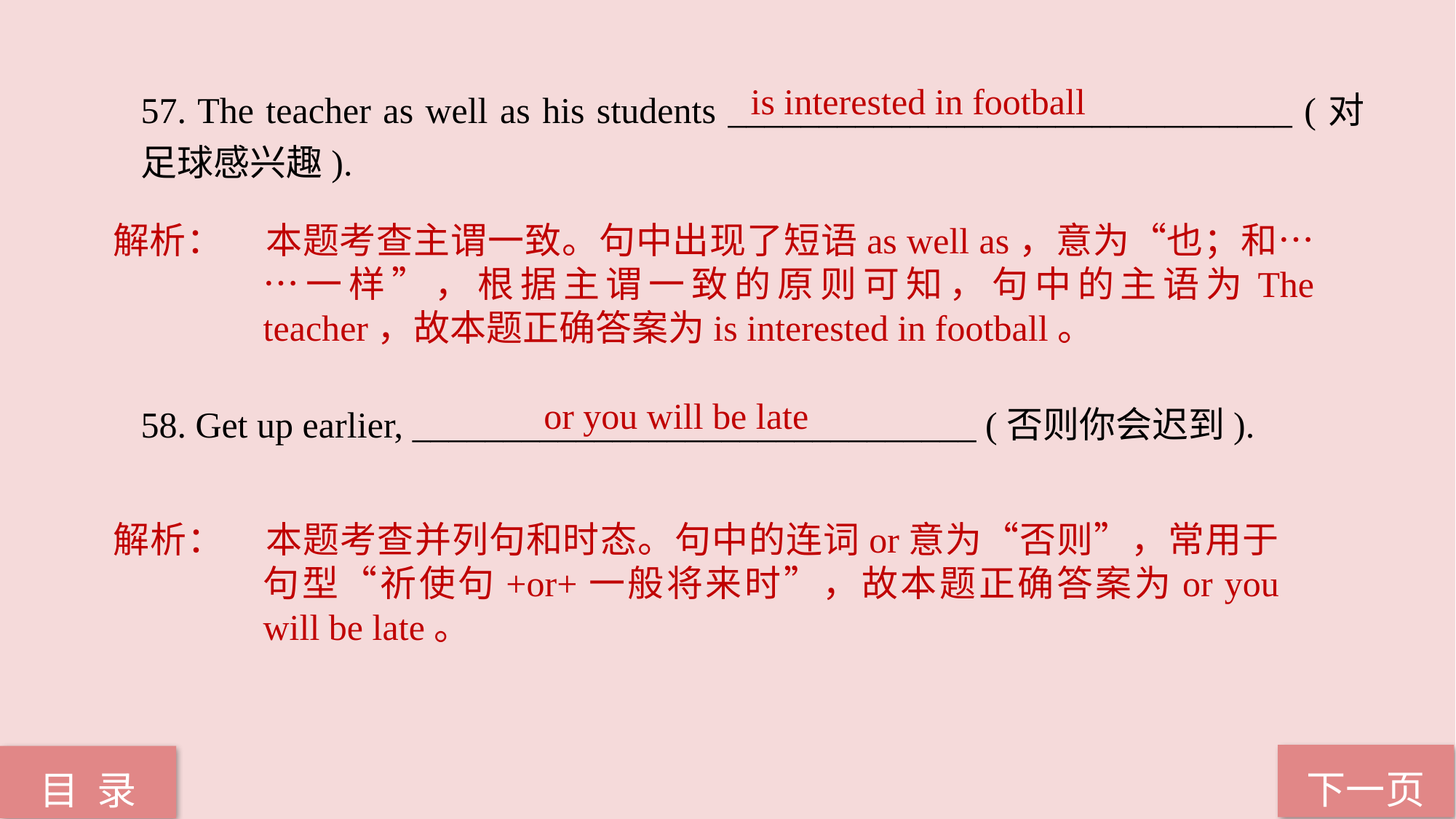

57. The teacher as well as his students _______________________________ (对足球感兴趣).

58. Get up earlier, _______________________________ (否则你会迟到).
is interested in football
解析：	本题考查主谓一致。句中出现了短语as well as，意为“也；和……一样”，根据主谓一致的原则可知，句中的主语为The teacher，故本题正确答案为is interested in football。
 or you will be late
解析：	本题考查并列句和时态。句中的连词or意为“否则”，常用于句型“祈使句+or+一般将来时”，故本题正确答案为or you will be late。